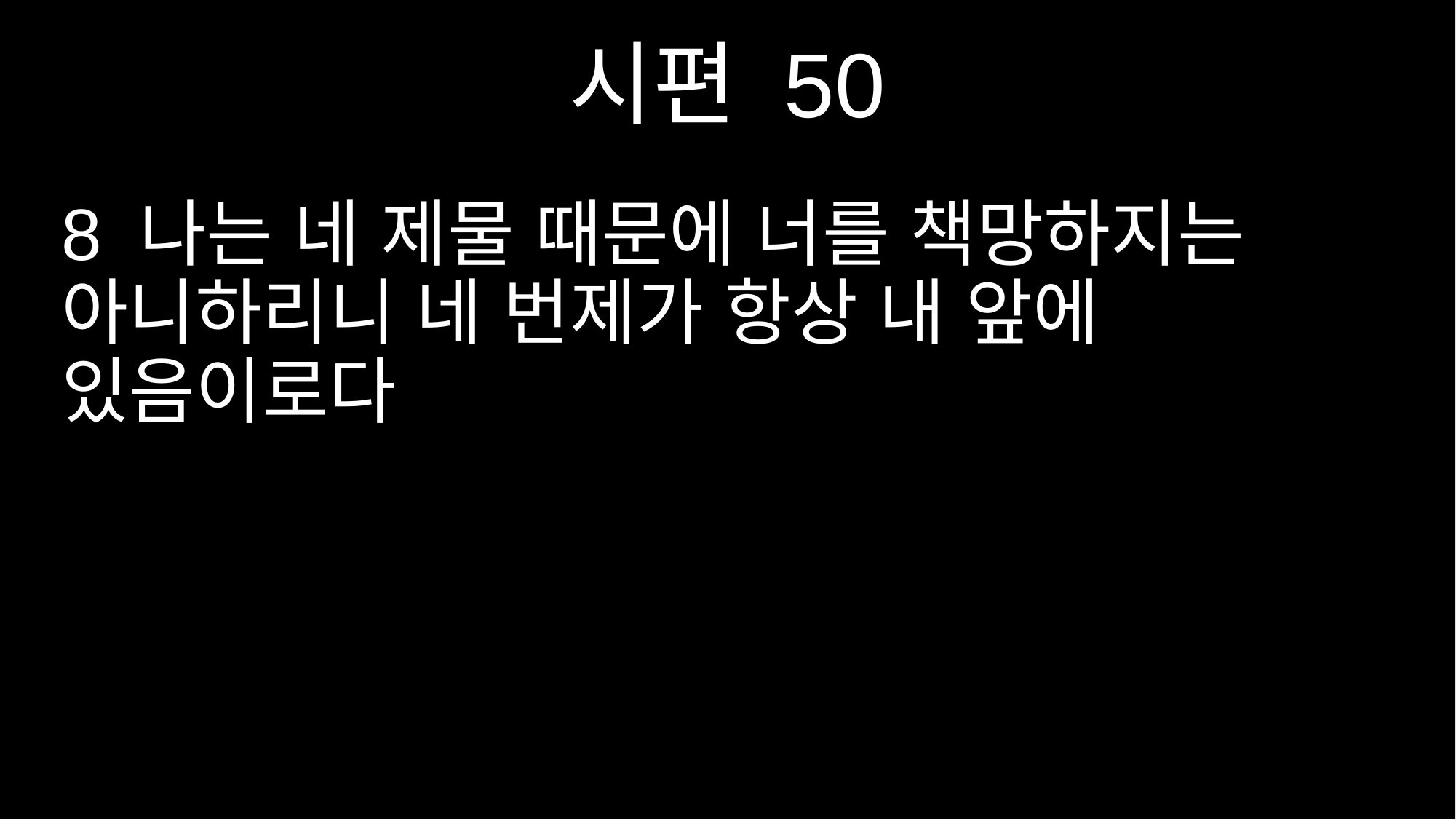

시편 50
8 나는 네 제물 때문에 너를 책망하지는 아니하리니 네 번제가 항상 내 앞에 있음이로다